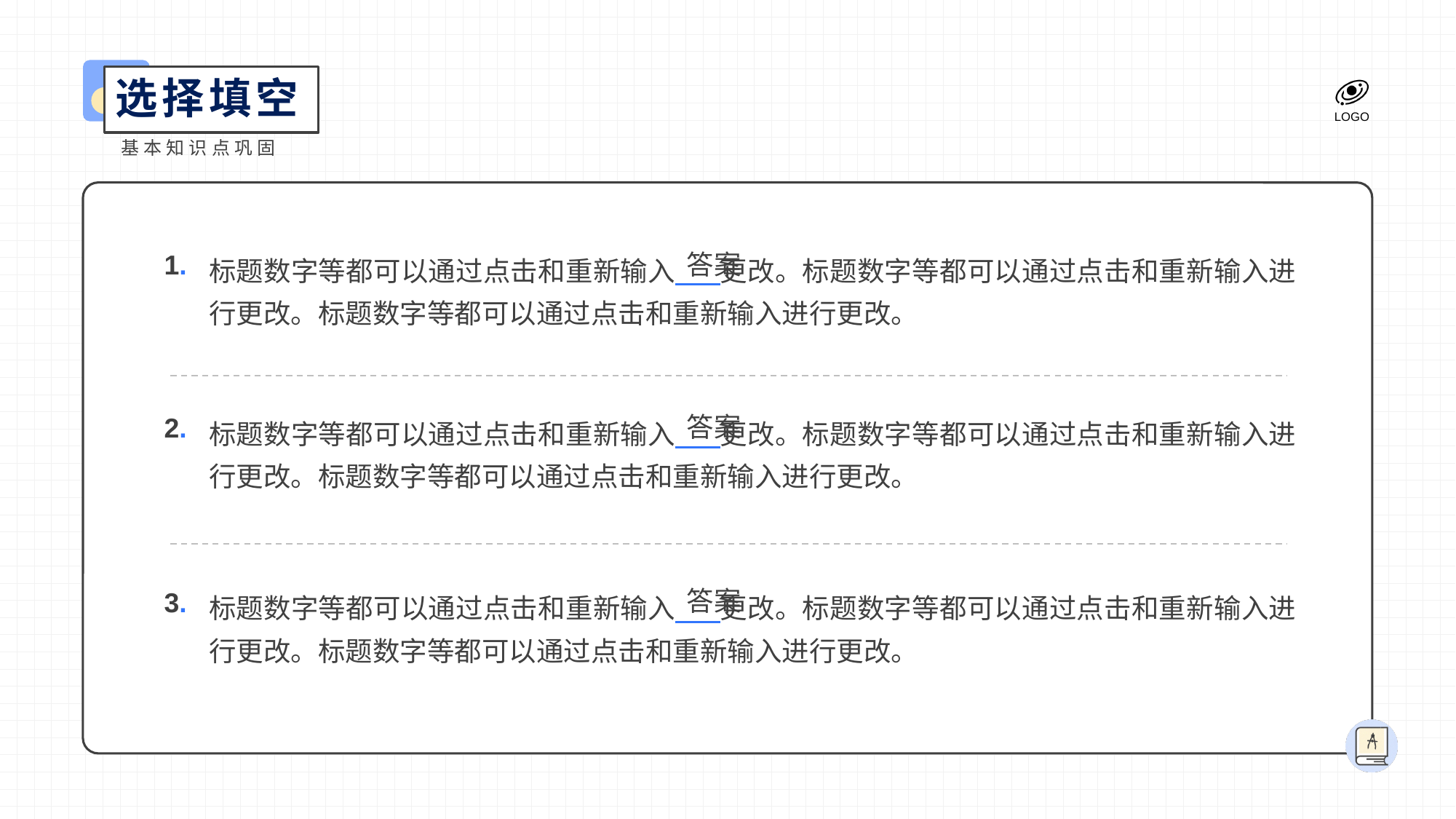

选择填空
基本知识点巩固
标题数字等都可以通过点击和重新输入       更改。标题数字等都可以通过点击和重新输入进行更改。标题数字等都可以通过点击和重新输入进行更改。
1.
答案
标题数字等都可以通过点击和重新输入       更改。标题数字等都可以通过点击和重新输入进行更改。标题数字等都可以通过点击和重新输入进行更改。
答案
2.
标题数字等都可以通过点击和重新输入       更改。标题数字等都可以通过点击和重新输入进行更改。标题数字等都可以通过点击和重新输入进行更改。
答案
3.